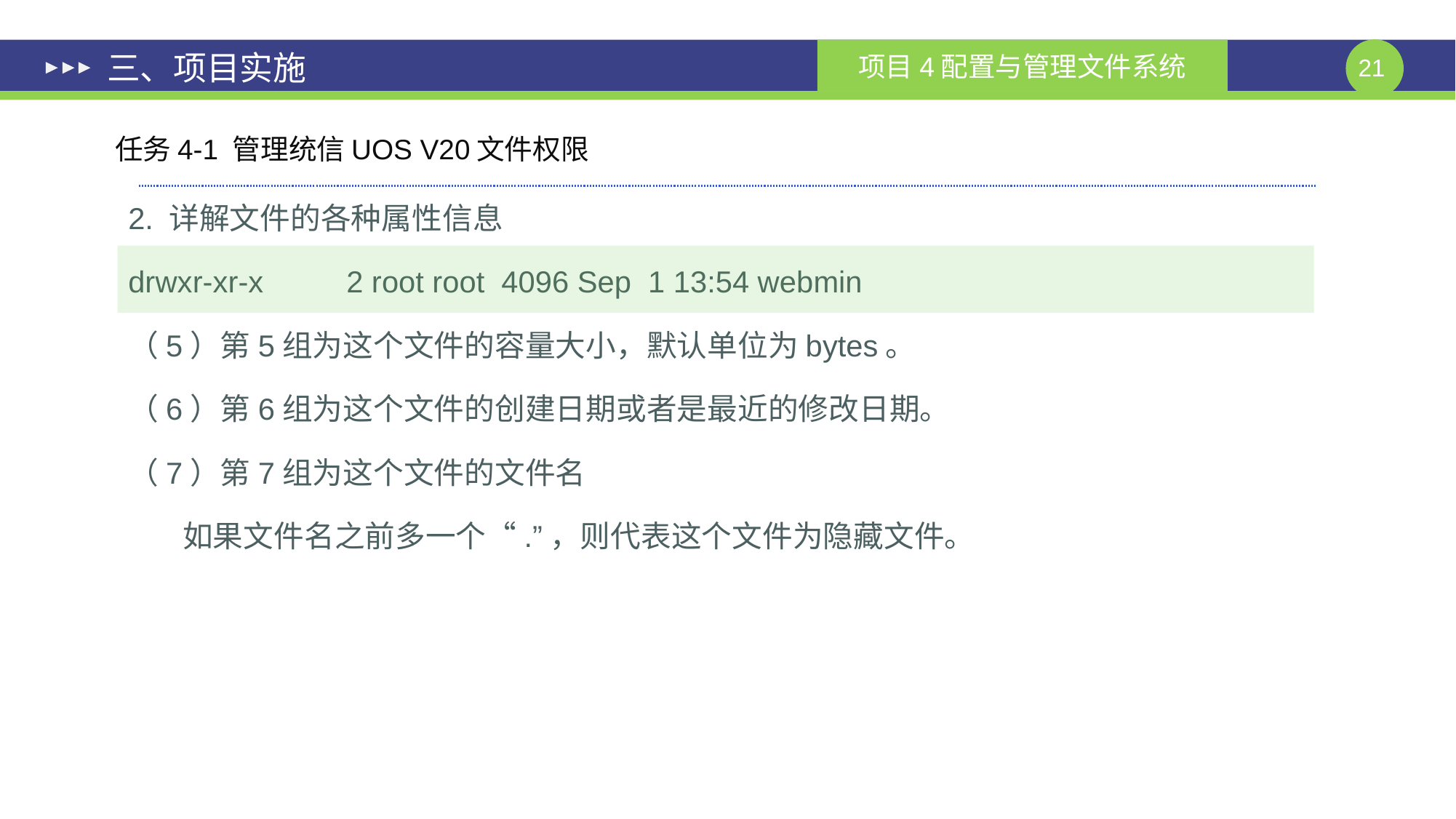

# 三、项目实施
任务4-1 管理统信UOS V20文件权限
2. 详解文件的各种属性信息
drwxr-xr-x 	2 root root  4096 Sep  1 13:54 webmin
（5）第5组为这个文件的容量大小，默认单位为bytes。
（6）第6组为这个文件的创建日期或者是最近的修改日期。
（7）第7组为这个文件的文件名
如果文件名之前多一个“.”，则代表这个文件为隐藏文件。